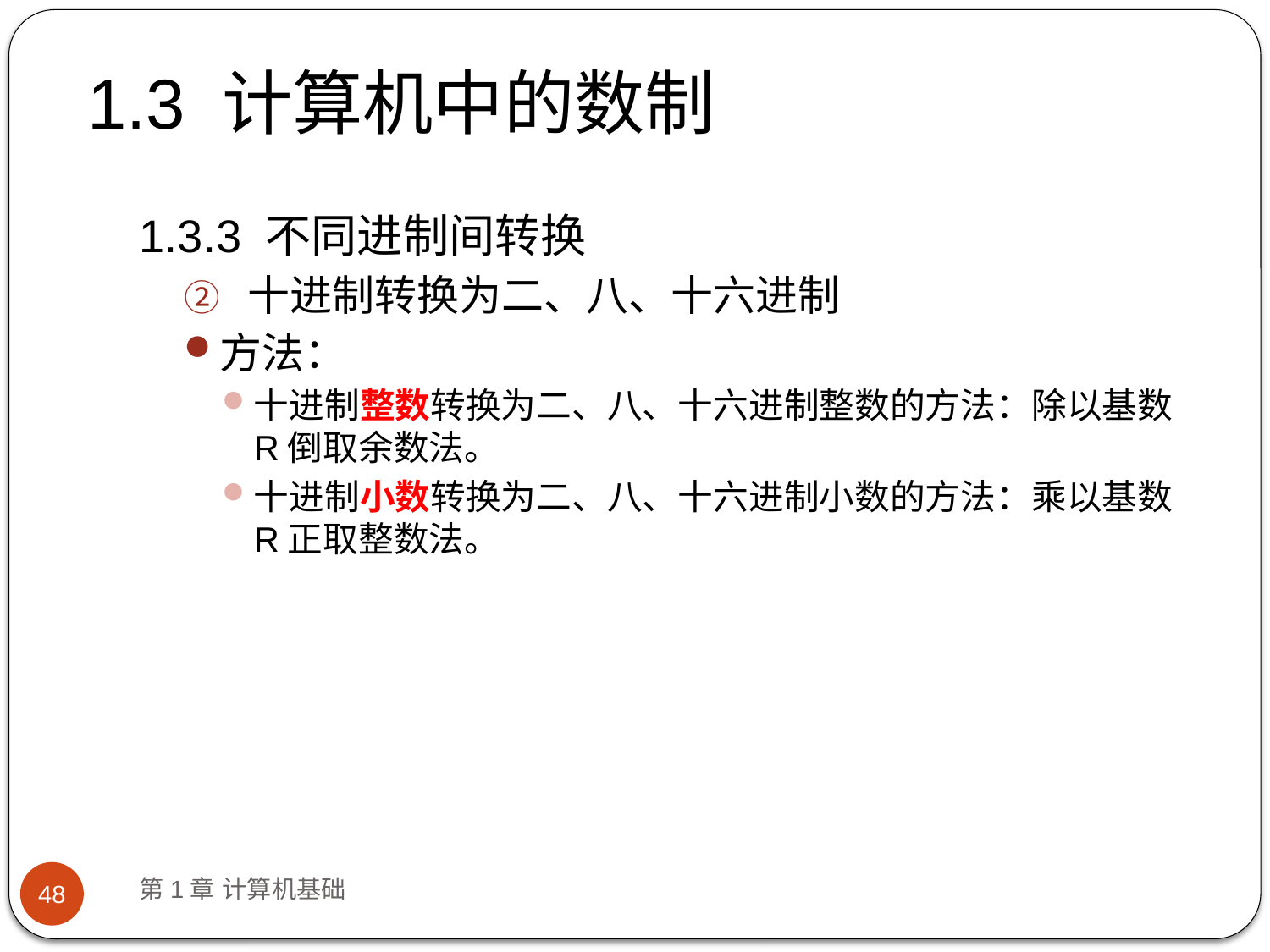

# 1.3 计算机中的数制
1.3.3 不同进制间转换
十进制转换为二、八、十六进制
方法：
十进制整数转换为二、八、十六进制整数的方法：除以基数R倒取余数法。
十进制小数转换为二、八、十六进制小数的方法：乘以基数R正取整数法。
第1章 计算机基础
48